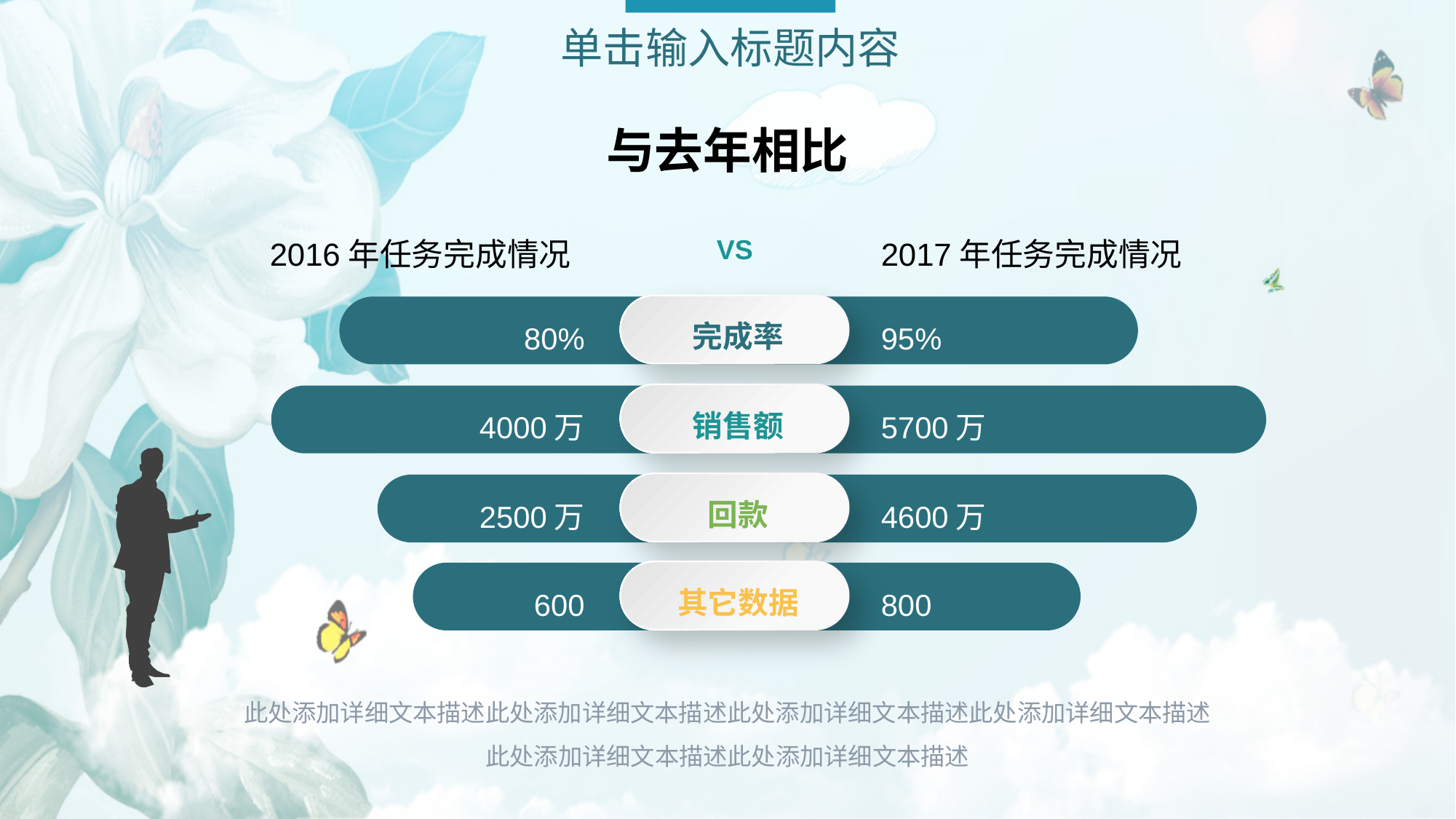

# 单击输入标题内容
与去年相比
2016年任务完成情况
2017年任务完成情况
VS

完成率

80%
95%

销售额

4000万
5700万

回款

2500万
4600万

其它数据

600
800
此处添加详细文本描述此处添加详细文本描述此处添加详细文本描述此处添加详细文本描述
此处添加详细文本描述此处添加详细文本描述